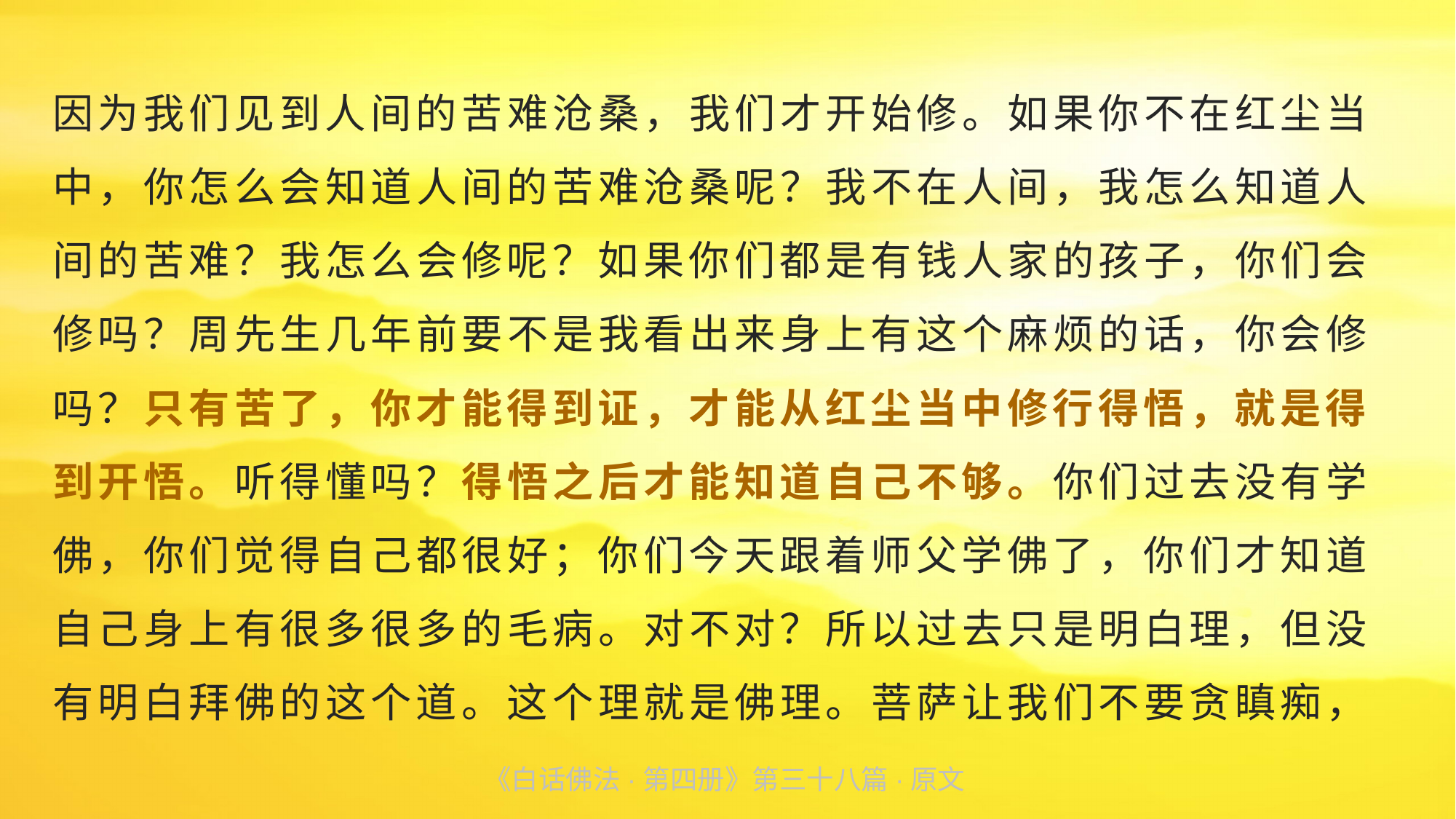

因为我们见到人间的苦难沧桑，我们才开始修。如果你不在红尘当中，你怎么会知道人间的苦难沧桑呢？我不在人间，我怎么知道人间的苦难？我怎么会修呢？如果你们都是有钱人家的孩子，你们会修吗？周先生几年前要不是我看出来身上有这个麻烦的话，你会修吗？只有苦了，你才能得到证，才能从红尘当中修行得悟，就是得到开悟。听得懂吗？得悟之后才能知道自己不够。你们过去没有学佛，你们觉得自己都很好；你们今天跟着师父学佛了，你们才知道自己身上有很多很多的毛病。对不对？所以过去只是明白理，但没有明白拜佛的这个道。这个理就是佛理。菩萨让我们不要贪瞋痴，
《白话佛法·第四册》第三十八篇·原文